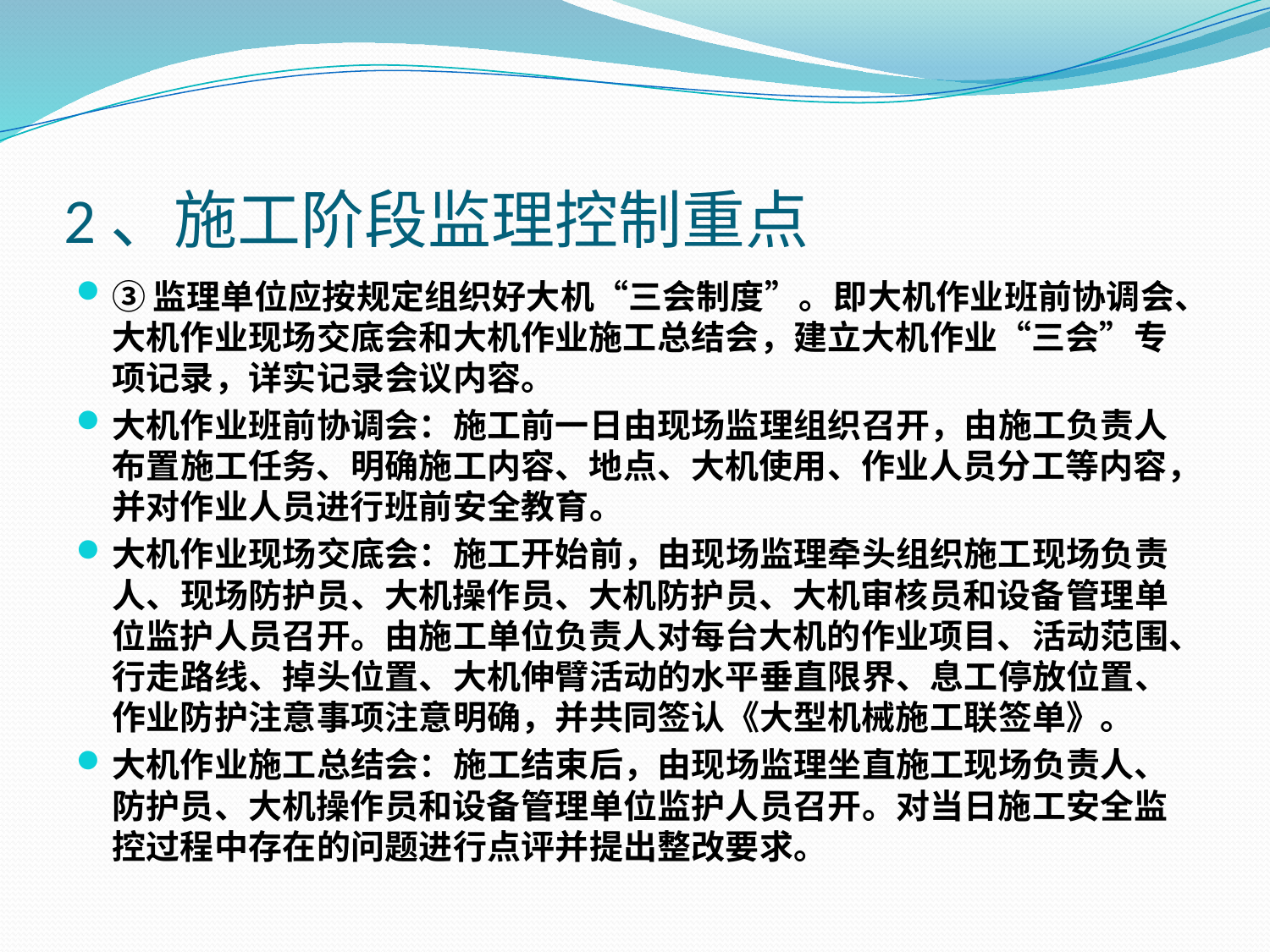

# 2、施工阶段监理控制重点
③监理单位应按规定组织好大机“三会制度”。即大机作业班前协调会、大机作业现场交底会和大机作业施工总结会，建立大机作业“三会”专项记录，详实记录会议内容。
大机作业班前协调会：施工前一日由现场监理组织召开，由施工负责人布置施工任务、明确施工内容、地点、大机使用、作业人员分工等内容，并对作业人员进行班前安全教育。
大机作业现场交底会：施工开始前，由现场监理牵头组织施工现场负责人、现场防护员、大机操作员、大机防护员、大机审核员和设备管理单位监护人员召开。由施工单位负责人对每台大机的作业项目、活动范围、行走路线、掉头位置、大机伸臂活动的水平垂直限界、息工停放位置、作业防护注意事项注意明确，并共同签认《大型机械施工联签单》。
大机作业施工总结会：施工结束后，由现场监理坐直施工现场负责人、防护员、大机操作员和设备管理单位监护人员召开。对当日施工安全监控过程中存在的问题进行点评并提出整改要求。